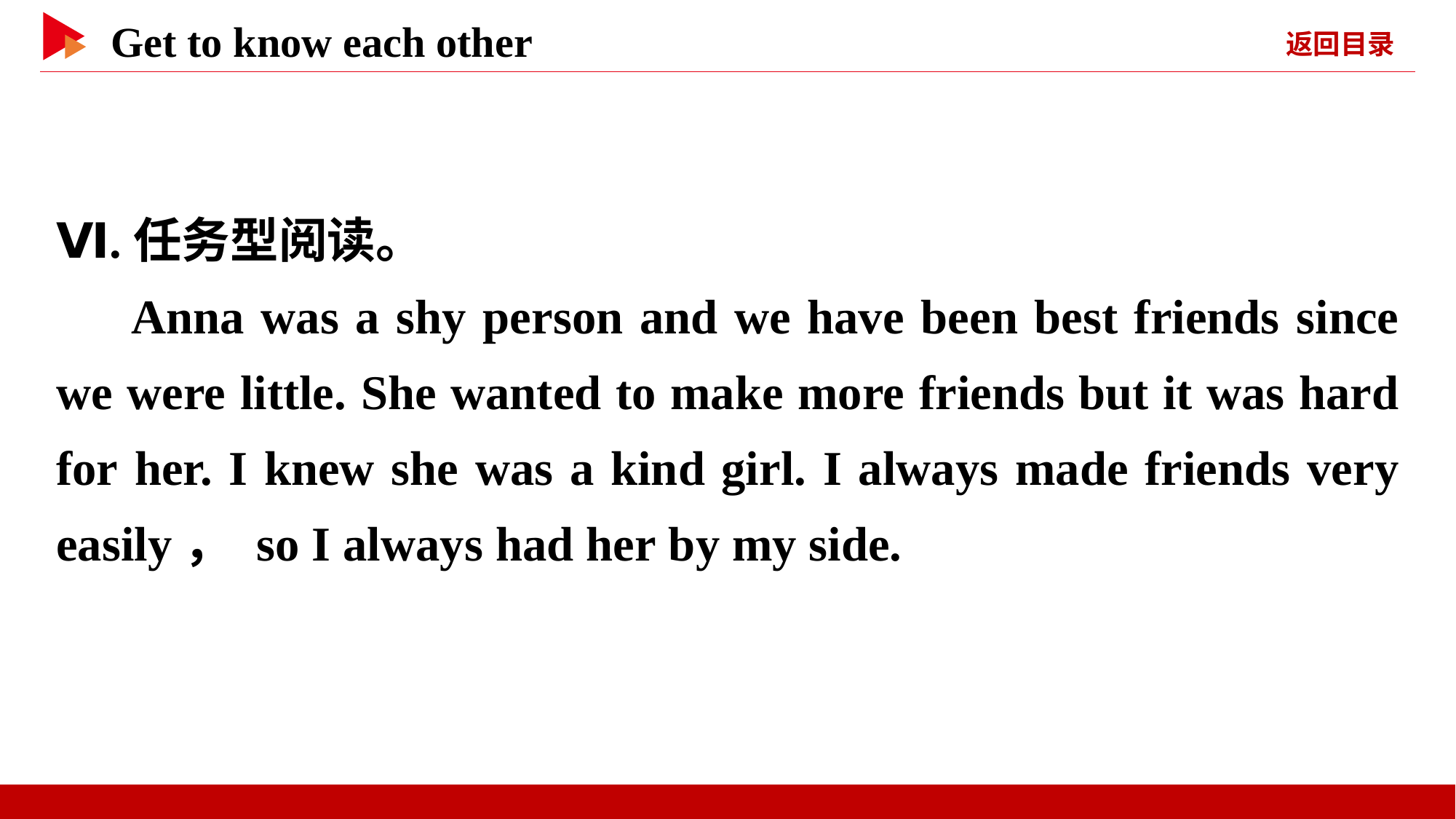

Ⅵ.任务型阅读。
Anna was a shy person and we have been best friends since we were little. She wanted to make more friends but it was hard for her. I knew she was a kind girl. I always made friends very easily， so I always had her by my side.